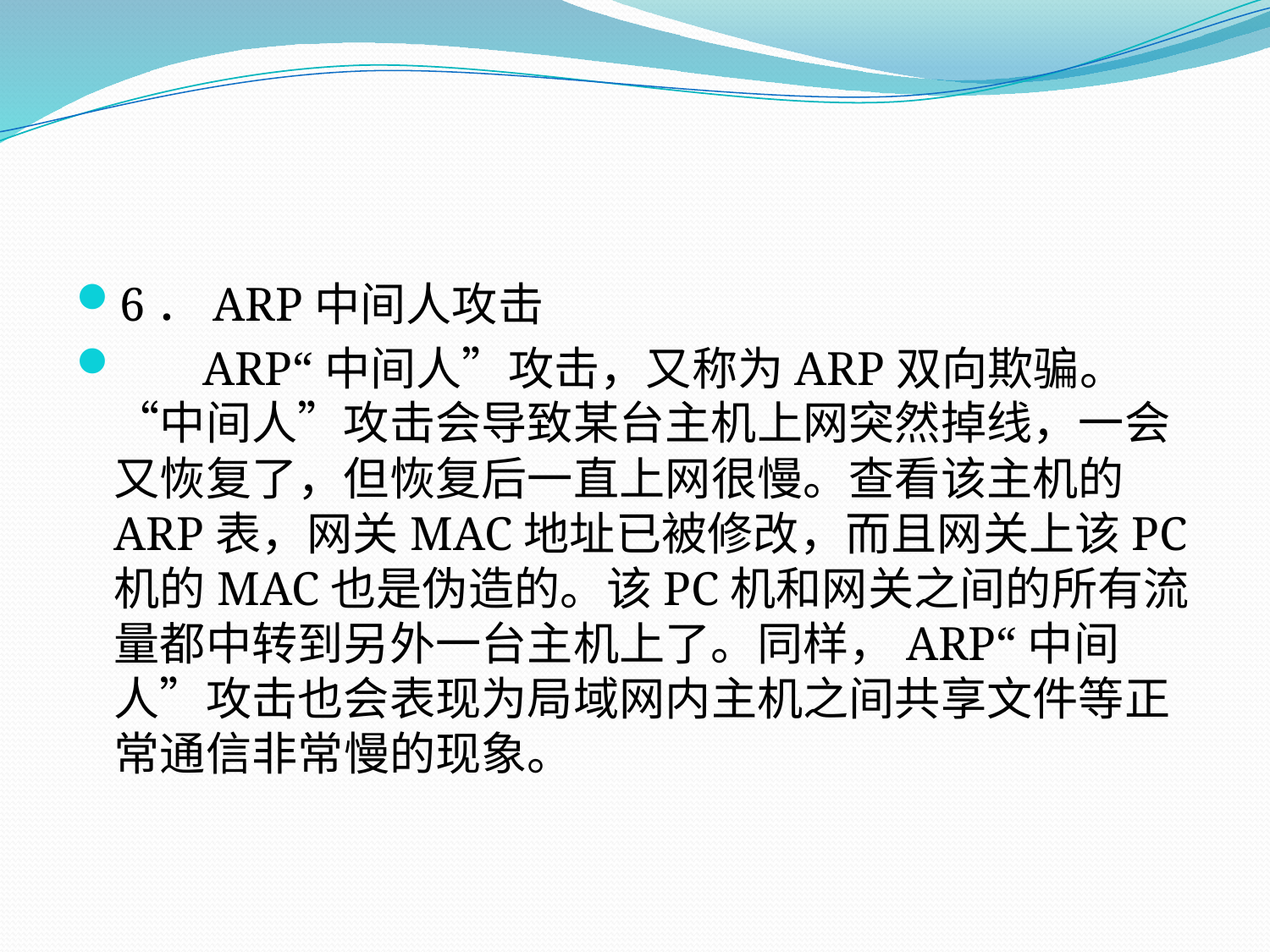

#
6．ARP中间人攻击
       ARP“中间人”攻击，又称为ARP双向欺骗。“中间人”攻击会导致某台主机上网突然掉线，一会又恢复了，但恢复后一直上网很慢。查看该主机的ARP表，网关MAC地址已被修改，而且网关上该PC机的MAC也是伪造的。该PC机和网关之间的所有流量都中转到另外一台主机上了。同样，ARP“中间人”攻击也会表现为局域网内主机之间共享文件等正常通信非常慢的现象。